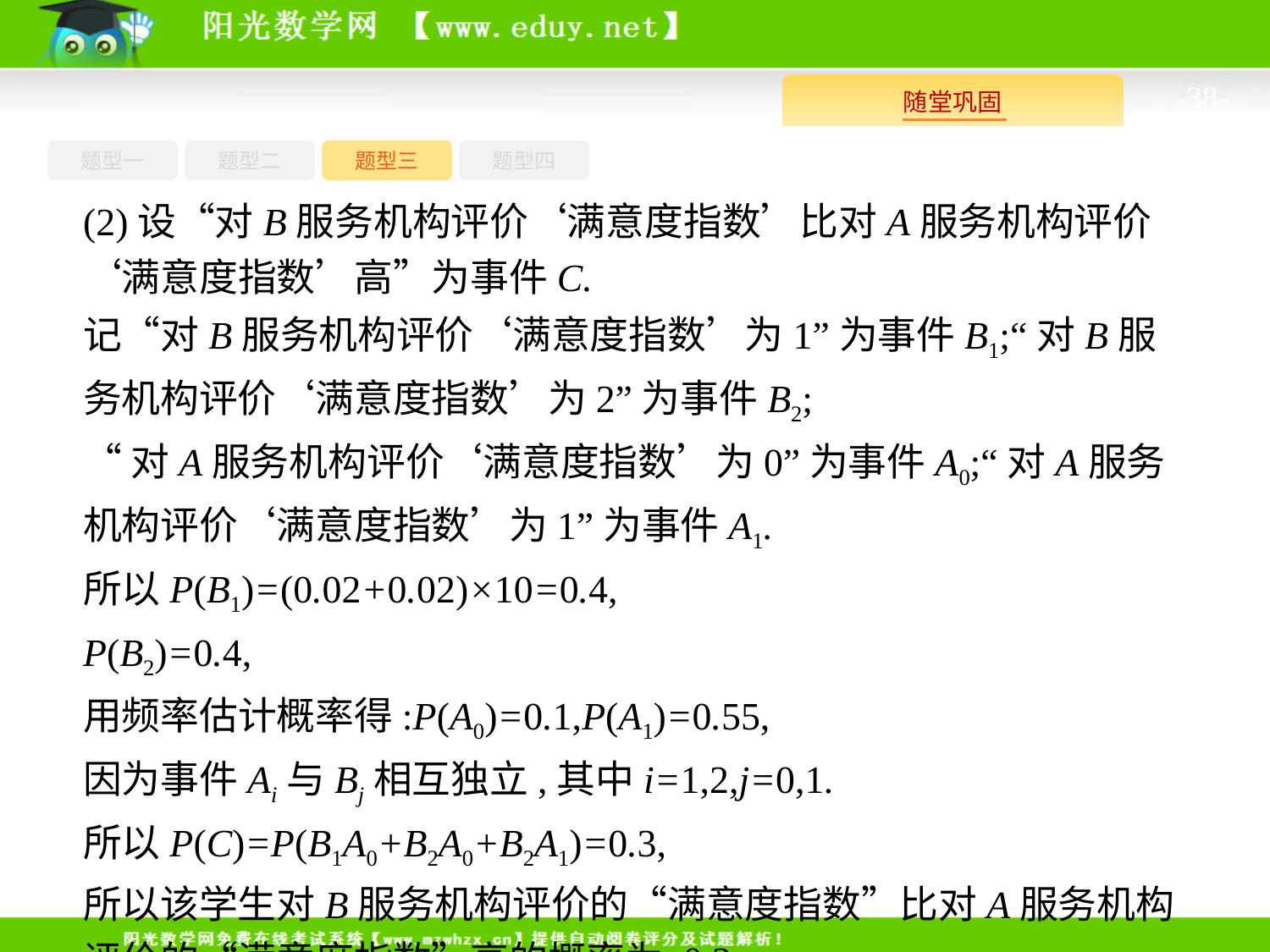

-38-
题型四
题型一
题型三
题型二
(2)设“对B服务机构评价‘满意度指数’比对A服务机构评价‘满意度指数’高”为事件C.
记“对B服务机构评价‘满意度指数’为1”为事件B1;“对B服务机构评价‘满意度指数’为2”为事件B2;
“对A服务机构评价‘满意度指数’为0”为事件A0;“对A服务机构评价‘满意度指数’为1”为事件A1.
所以P(B1)=(0.02+0.02)×10=0.4,
P(B2)=0.4,
用频率估计概率得:P(A0)=0.1,P(A1)=0.55,
因为事件Ai与Bj相互独立,其中i=1,2,j=0,1.
所以P(C)=P(B1A0+B2A0+B2A1)=0.3,
所以该学生对B服务机构评价的“满意度指数”比对A服务机构评价的“满意度指数”高的概率为 0.3.